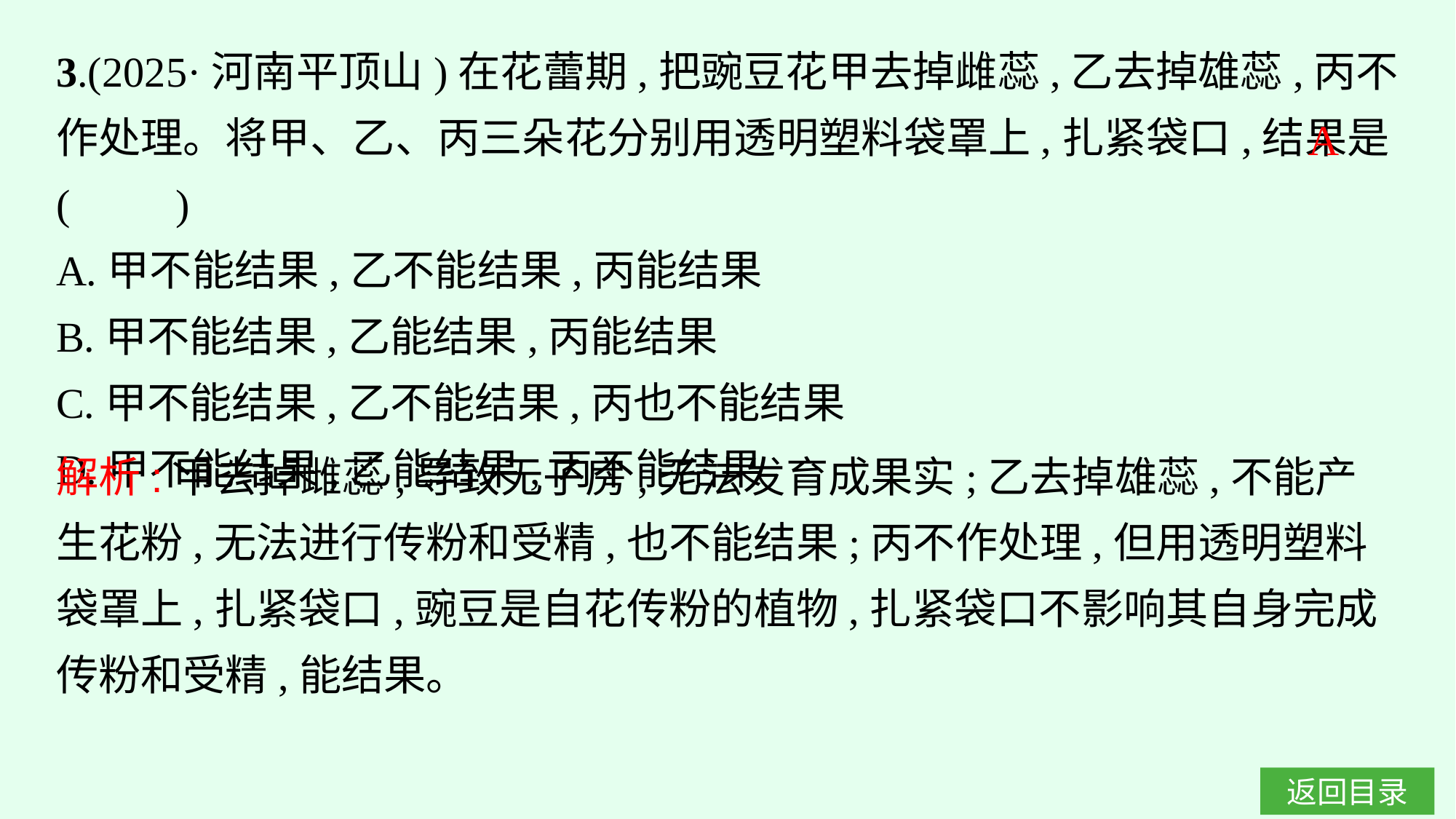

3.(2025·河南平顶山)在花蕾期,把豌豆花甲去掉雌蕊,乙去掉雄蕊,丙不作处理。将甲、乙、丙三朵花分别用透明塑料袋罩上,扎紧袋口,结果是(　　)
A.甲不能结果,乙不能结果,丙能结果
B.甲不能结果,乙能结果,丙能结果
C.甲不能结果,乙不能结果,丙也不能结果
D.甲不能结果,乙能结果,丙不能结果
A
解析:甲去掉雌蕊,导致无子房,无法发育成果实;乙去掉雄蕊,不能产生花粉,无法进行传粉和受精,也不能结果;丙不作处理,但用透明塑料袋罩上,扎紧袋口,豌豆是自花传粉的植物,扎紧袋口不影响其自身完成传粉和受精,能结果。